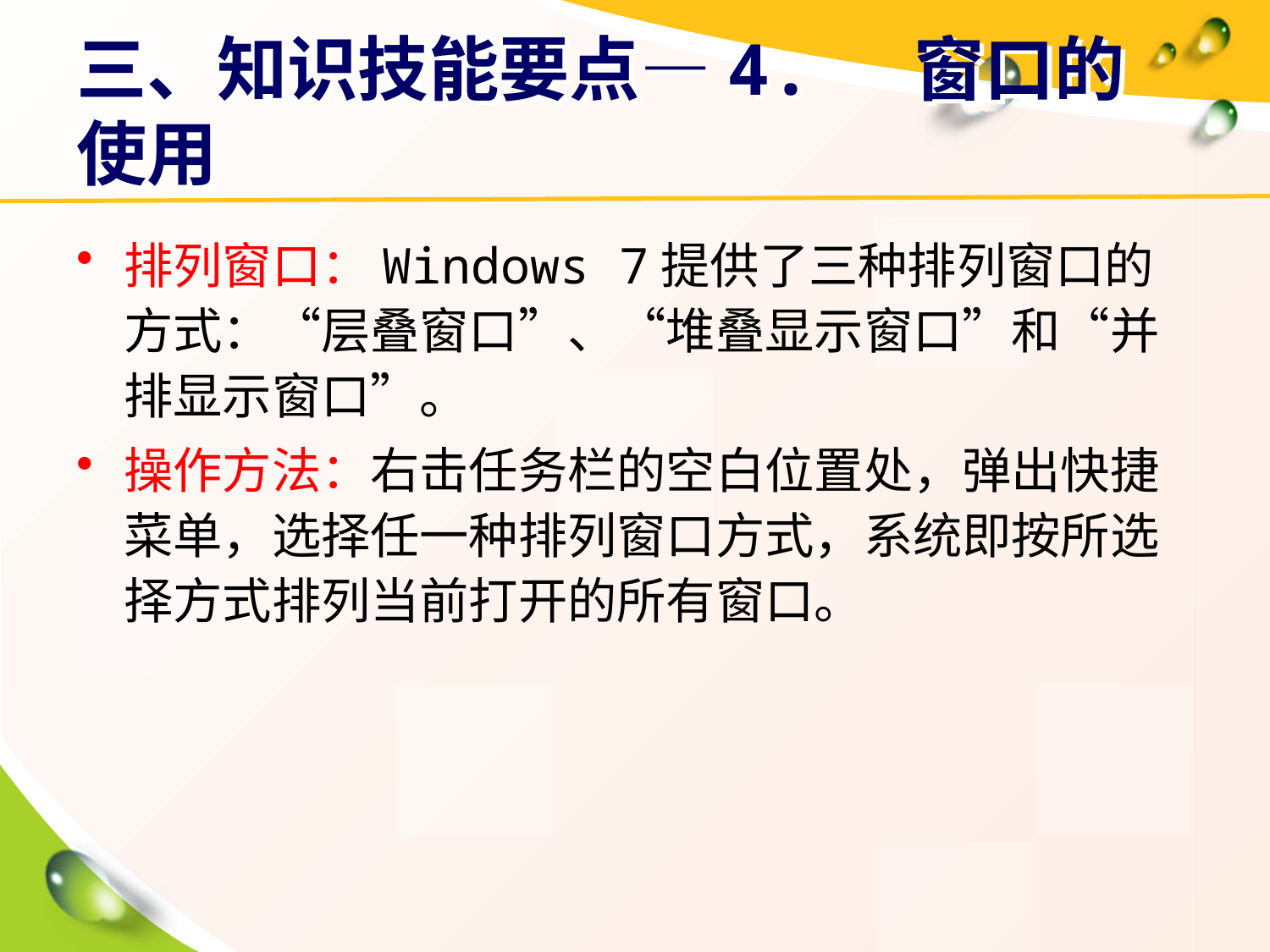

# 三、知识技能要点—4.  窗口的使用
排列窗口：Windows 7提供了三种排列窗口的方式：“层叠窗口”、“堆叠显示窗口”和“并排显示窗口”。
操作方法：右击任务栏的空白位置处，弹出快捷菜单，选择任一种排列窗口方式，系统即按所选择方式排列当前打开的所有窗口。